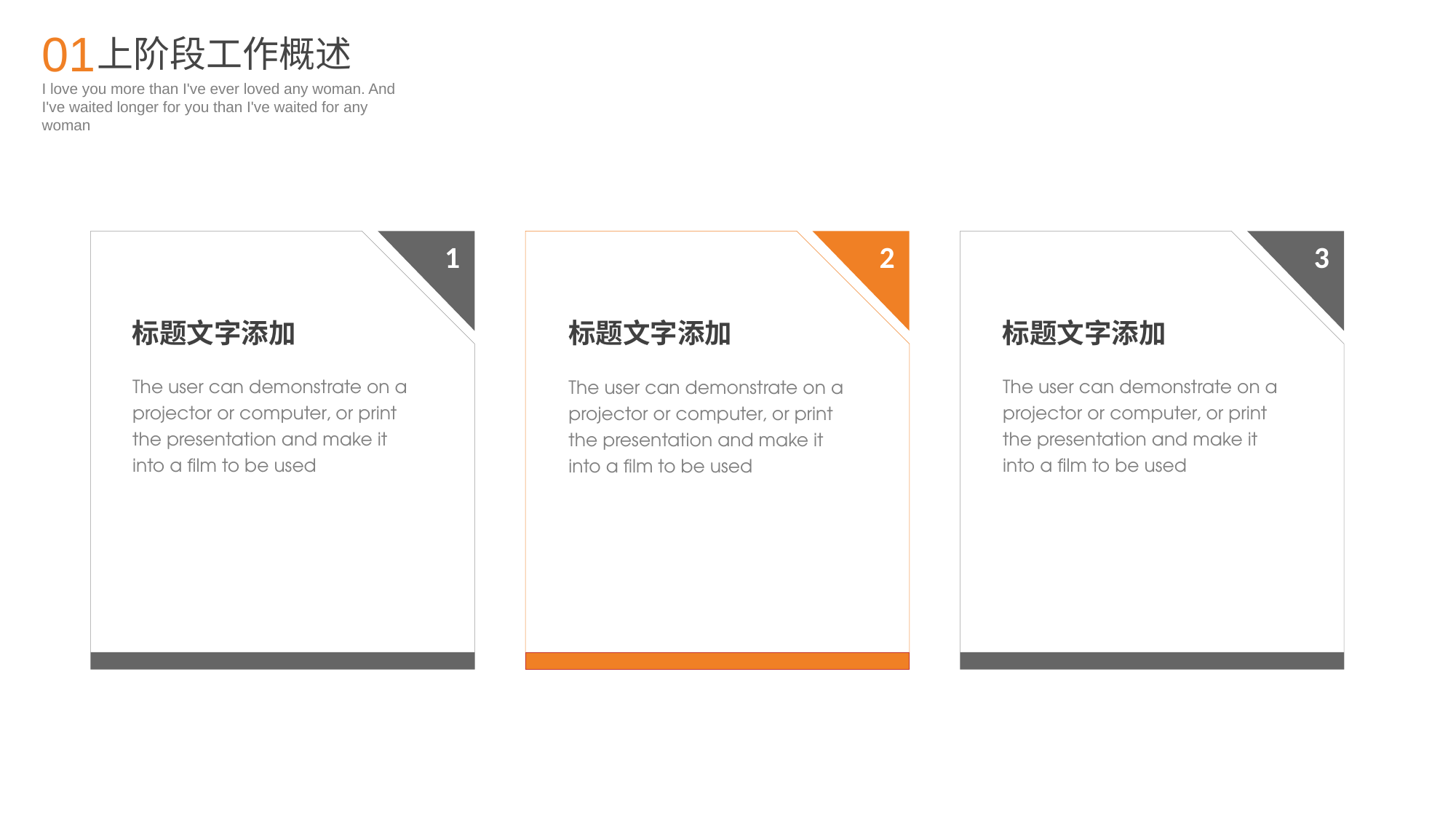

01
上阶段工作概述
I love you more than I've ever loved any woman. And I've waited longer for you than I've waited for any woman

1

2

3

标题文字添加
The user can demonstrate on a projector or computer, or print the presentation and make it into a film to be used
标题文字添加
The user can demonstrate on a projector or computer, or print the presentation and make it into a film to be used
标题文字添加
The user can demonstrate on a projector or computer, or print the presentation and make it into a film to be used